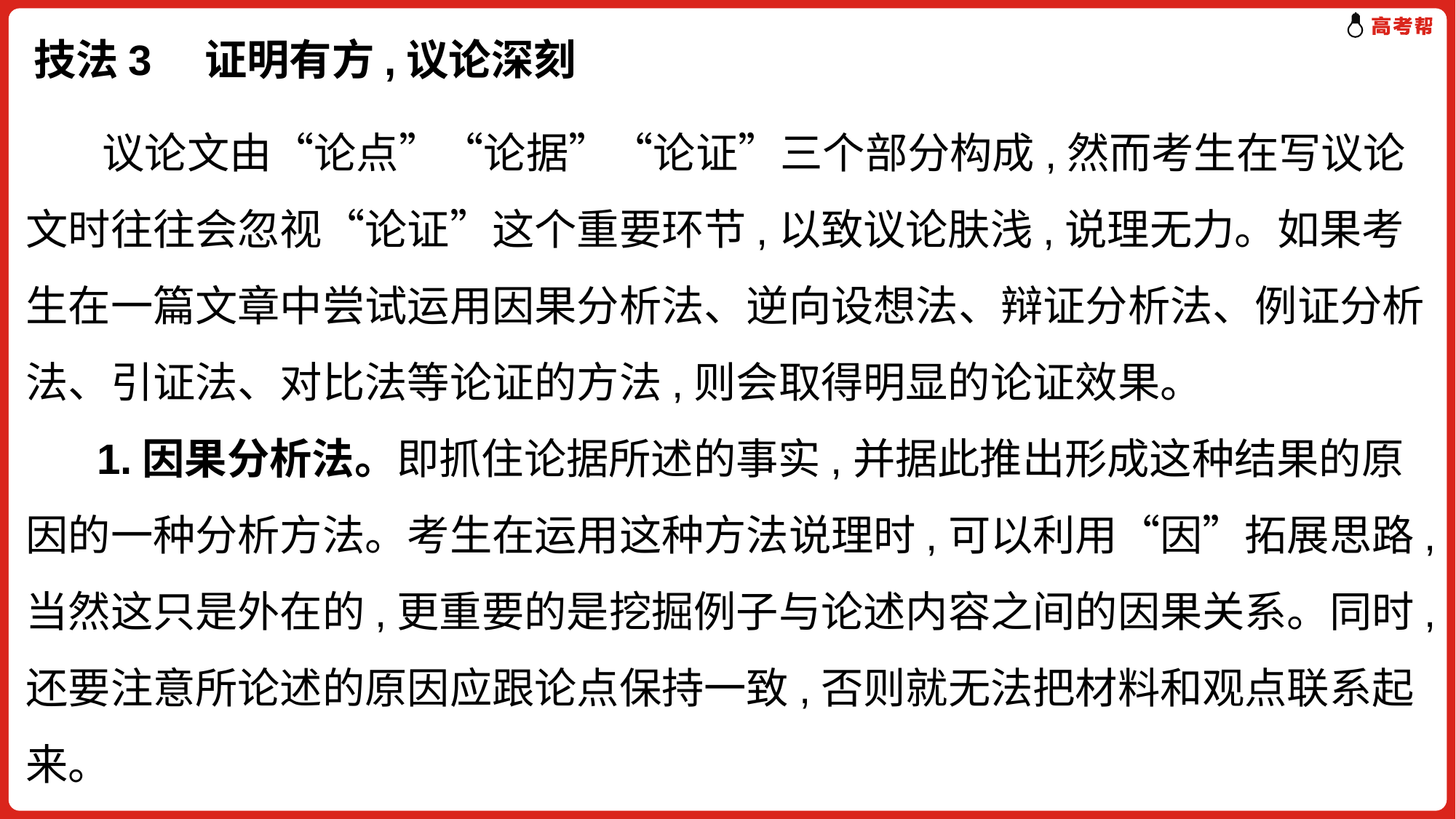

# 技法3　证明有方,议论深刻
       议论文由“论点”“论据”“论证”三个部分构成,然而考生在写议论文时往往会忽视“论证”这个重要环节,以致议论肤浅,说理无力。如果考生在一篇文章中尝试运用因果分析法、逆向设想法、辩证分析法、例证分析法、引证法、对比法等论证的方法,则会取得明显的论证效果。
      1.因果分析法。即抓住论据所述的事实,并据此推出形成这种结果的原因的一种分析方法。考生在运用这种方法说理时,可以利用“因”拓展思路,当然这只是外在的,更重要的是挖掘例子与论述内容之间的因果关系。同时,还要注意所论述的原因应跟论点保持一致,否则就无法把材料和观点联系起来。